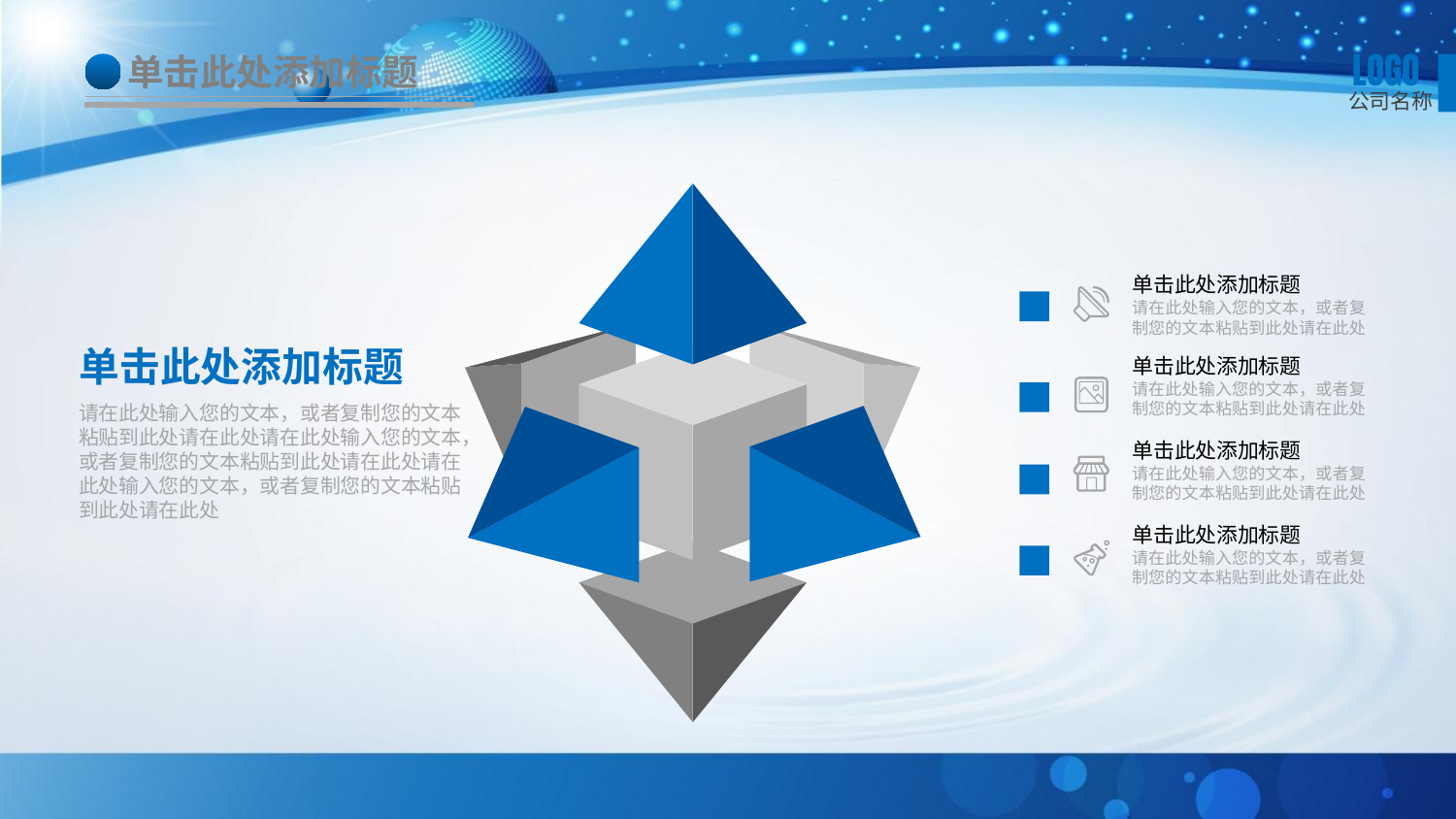

单击此处添加标题
LOGO

公司名称

单击此处添加标题

请在此处输入您的文本，或者复制您的文本粘贴到此处请在此处

单击此处添加标题

单击此处添加标题

请在此处输入您的文本，或者复制您的文本粘贴到此处请在此处

请在此处输入您的文本，或者复制您的文本粘贴到此处请在此处请在此处输入您的文本，或者复制您的文本粘贴到此处请在此处请在此处输入您的文本，或者复制您的文本粘贴到此处请在此处

单击此处添加标题

请在此处输入您的文本，或者复制您的文本粘贴到此处请在此处

单击此处添加标题

请在此处输入您的文本，或者复制您的文本粘贴到此处请在此处